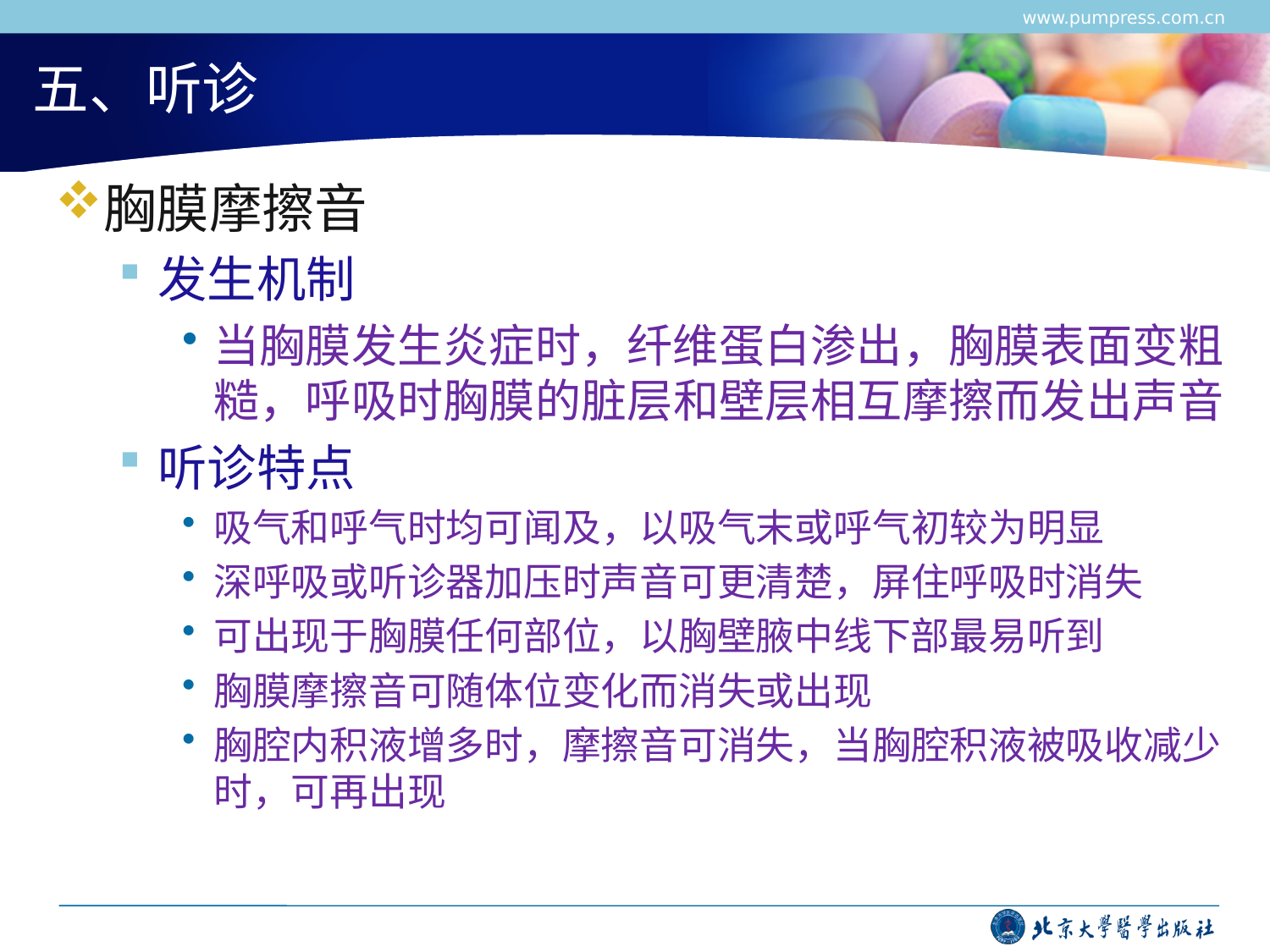

www.pumpress.com.cn
# 五、听诊
胸膜摩擦音
发生机制
当胸膜发生炎症时，纤维蛋白渗出，胸膜表面变粗糙，呼吸时胸膜的脏层和壁层相互摩擦而发出声音
听诊特点
吸气和呼气时均可闻及，以吸气末或呼气初较为明显
深呼吸或听诊器加压时声音可更清楚，屏住呼吸时消失
可出现于胸膜任何部位，以胸壁腋中线下部最易听到
胸膜摩擦音可随体位变化而消失或出现
胸腔内积液增多时，摩擦音可消失，当胸腔积液被吸收减少时，可再出现